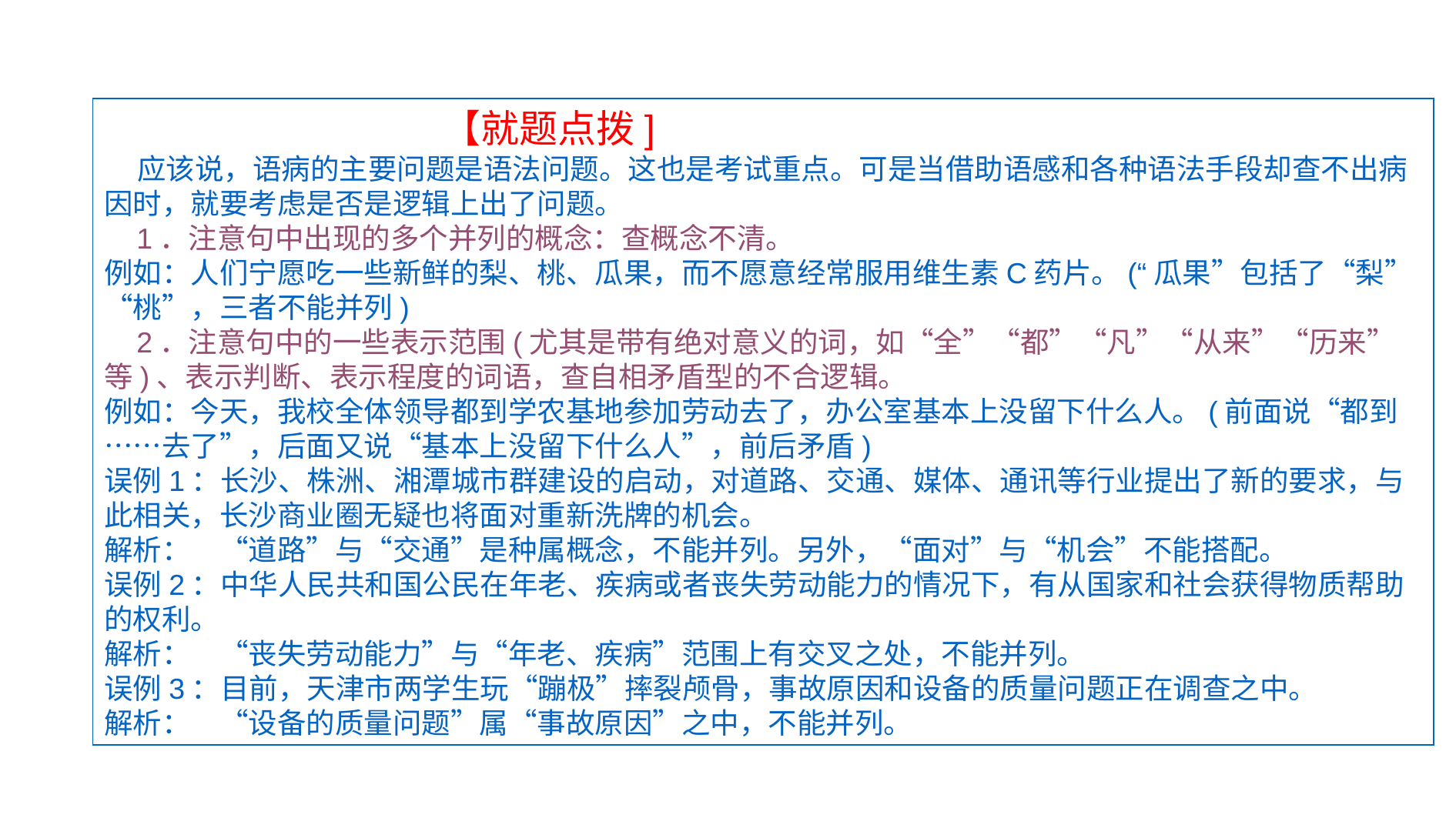

【就题点拨]
    应该说，语病的主要问题是语法问题。这也是考试重点。可是当借助语感和各种语法手段却查不出病因时，就要考虑是否是逻辑上出了问题。
    1．注意句中出现的多个并列的概念：查概念不清。
例如：人们宁愿吃一些新鲜的梨、桃、瓜果，而不愿意经常服用维生素C药片。(“瓜果”包括了“梨”“桃”，三者不能并列)
    2．注意句中的一些表示范围(尤其是带有绝对意义的词，如“全”“都”“凡”“从来”“历来”等)、表示判断、表示程度的词语，查自相矛盾型的不合逻辑。
例如：今天，我校全体领导都到学农基地参加劳动去了，办公室基本上没留下什么人。(前面说“都到……去了”，后面又说“基本上没留下什么人”，前后矛盾)
误例1：长沙、株洲、湘潭城市群建设的启动，对道路、交通、媒体、通讯等行业提出了新的要求，与此相关，长沙商业圈无疑也将面对重新洗牌的机会。
解析：　“道路”与“交通”是种属概念，不能并列。另外，“面对”与“机会”不能搭配。
误例2：中华人民共和国公民在年老、疾病或者丧失劳动能力的情况下，有从国家和社会获得物质帮助的权利。
解析：　“丧失劳动能力”与“年老、疾病”范围上有交叉之处，不能并列。
误例3：目前，天津市两学生玩“蹦极”摔裂颅骨，事故原因和设备的质量问题正在调查之中。
解析：　“设备的质量问题”属“事故原因”之中，不能并列。